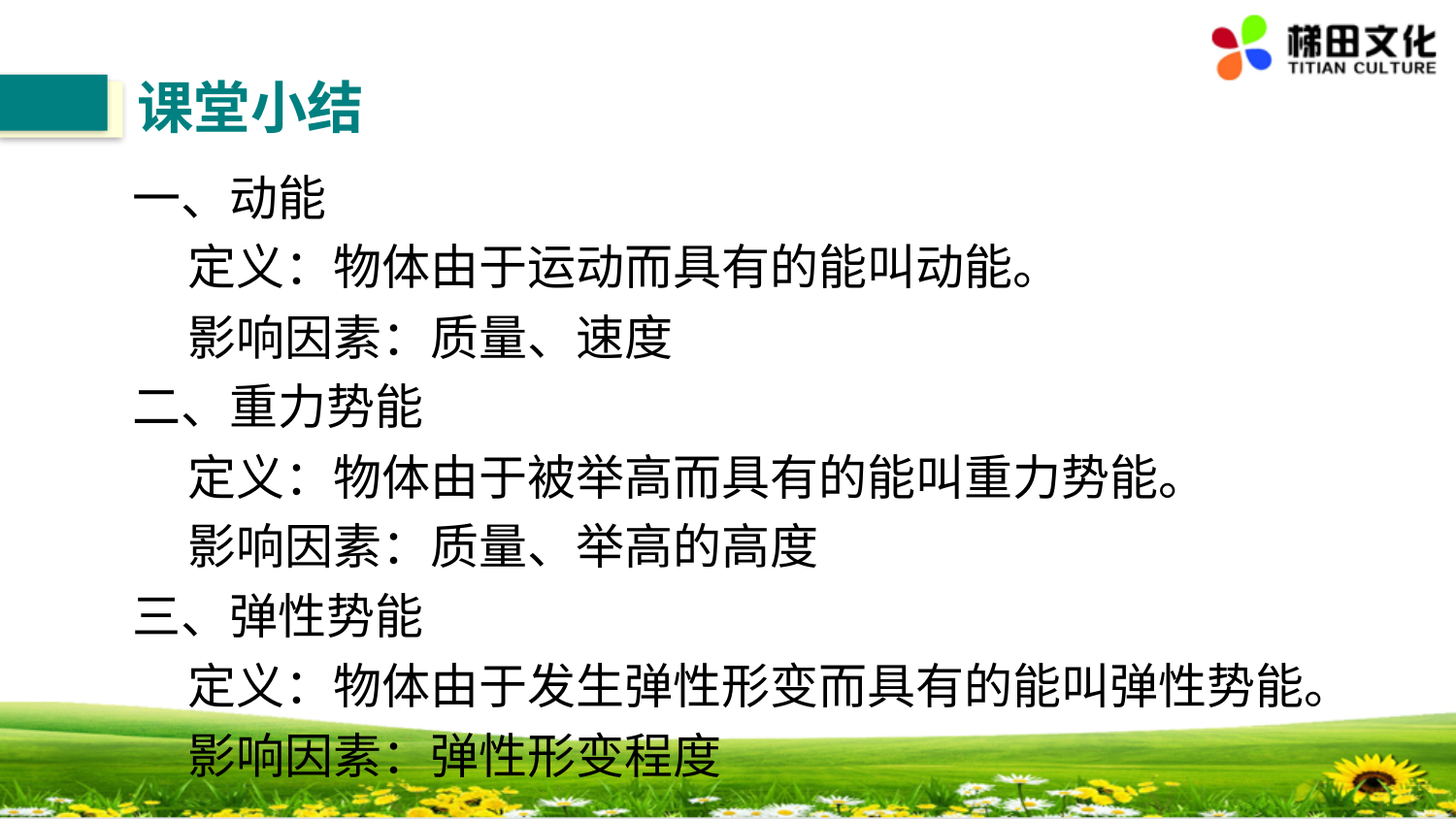

课堂小结

一、动能
    定义：物体由于运动而具有的能叫动能。
    影响因素：质量、速度
二、重力势能
    定义：物体由于被举高而具有的能叫重力势能。
    影响因素：质量、举高的高度
三、弹性势能
    定义：物体由于发生弹性形变而具有的能叫弹性势能。
    影响因素：弹性形变程度